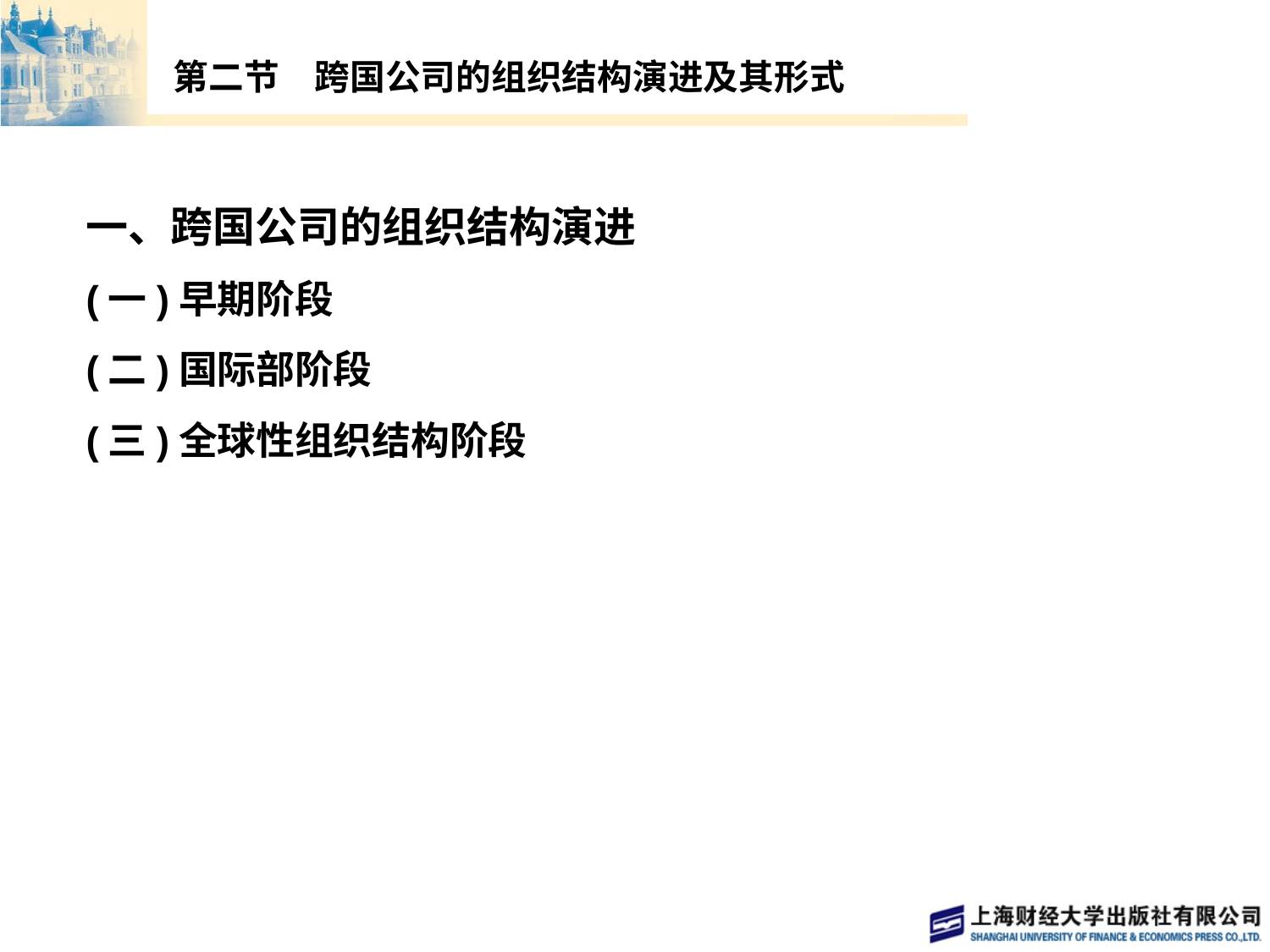

# 第二节　跨国公司的组织结构演进及其形式
一、跨国公司的组织结构演进
(一)早期阶段
(二)国际部阶段
(三)全球性组织结构阶段